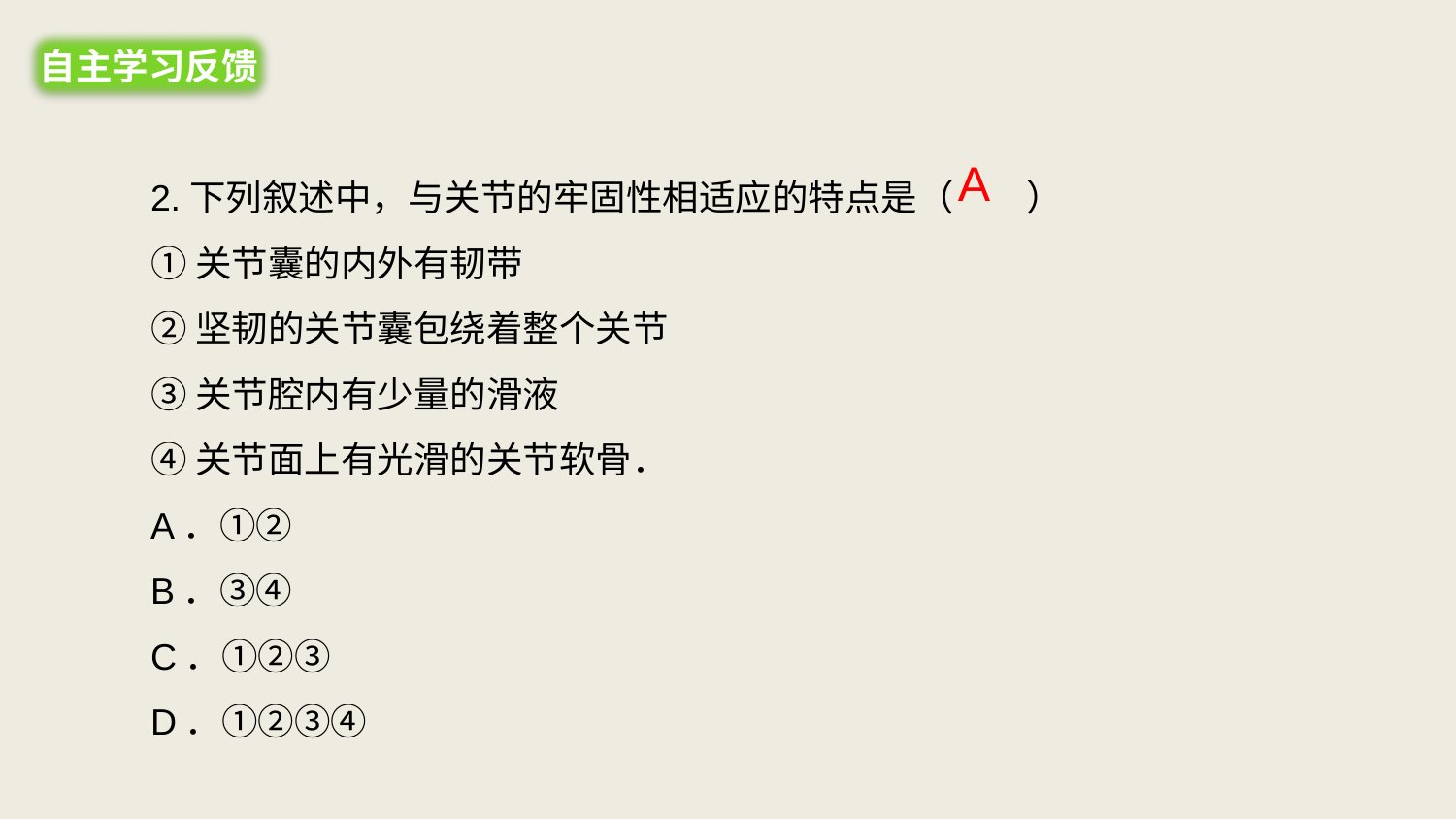

自主学习反馈
2.下列叙述中，与关节的牢固性相适应的特点是（　　）
①关节囊的内外有韧带
②坚韧的关节囊包绕着整个关节
③关节腔内有少量的滑液
④关节面上有光滑的关节软骨．
A．①②
B．③④
C．①②③
D．①②③④
A